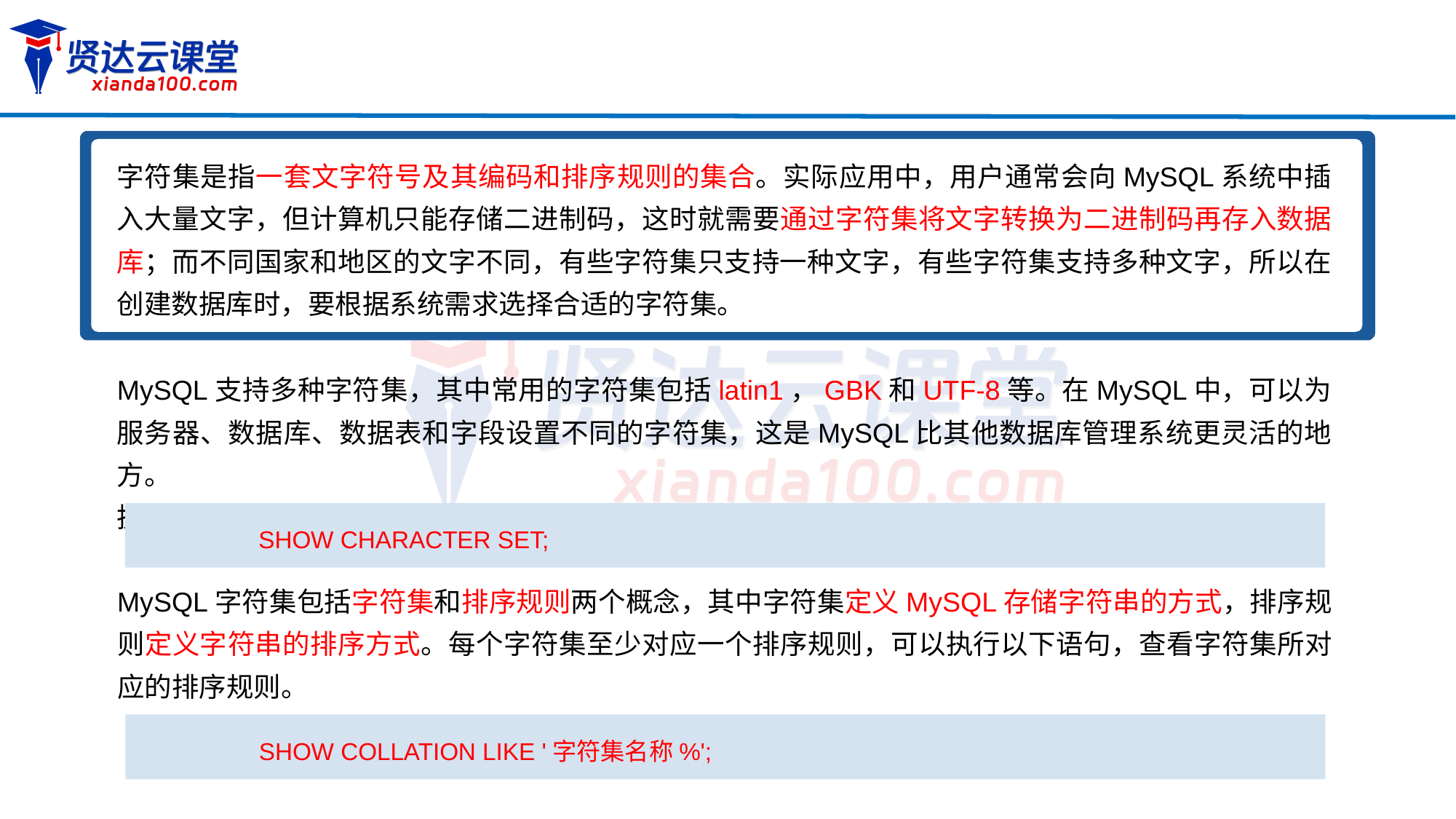

字符集是指一套文字符号及其编码和排序规则的集合。实际应用中，用户通常会向MySQL系统中插入大量文字，但计算机只能存储二进制码，这时就需要通过字符集将文字转换为二进制码再存入数据库；而不同国家和地区的文字不同，有些字符集只支持一种文字，有些字符集支持多种文字，所以在创建数据库时，要根据系统需求选择合适的字符集。
MySQL支持多种字符集，其中常用的字符集包括latin1，GBK和UTF-8等。在MySQL中，可以为服务器、数据库、数据表和字段设置不同的字符集，这是MySQL比其他数据库管理系统更灵活的地方。
执行以下SQL语句，可以查看MySQL中所有可用的字符集。

SHOW CHARACTER SET;
MySQL字符集包括字符集和排序规则两个概念，其中字符集定义MySQL存储字符串的方式，排序规则定义字符串的排序方式。每个字符集至少对应一个排序规则，可以执行以下语句，查看字符集所对应的排序规则。

SHOW COLLATION LIKE '字符集名称%';